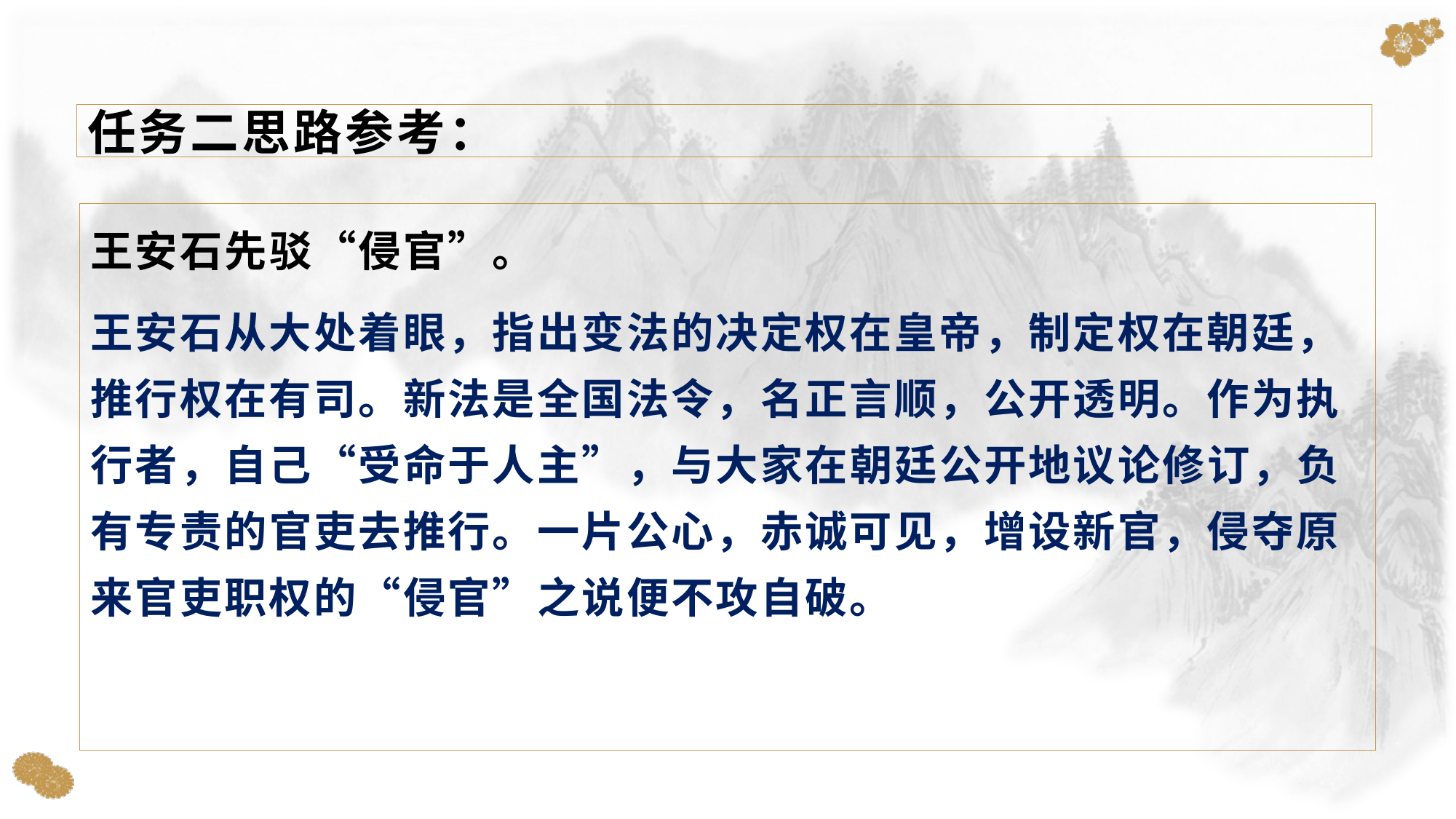

# 任务二思路参考：
王安石先驳“侵官”。
王安石从大处着眼，指出变法的决定权在皇帝，制定权在朝廷，推行权在有司。新法是全国法令，名正言顺，公开透明。作为执行者，自己“受命于人主”，与大家在朝廷公开地议论修订，负有专责的官吏去推行。一片公心，赤诚可见，增设新官，侵夺原来官吏职权的“侵官”之说便不攻自破。